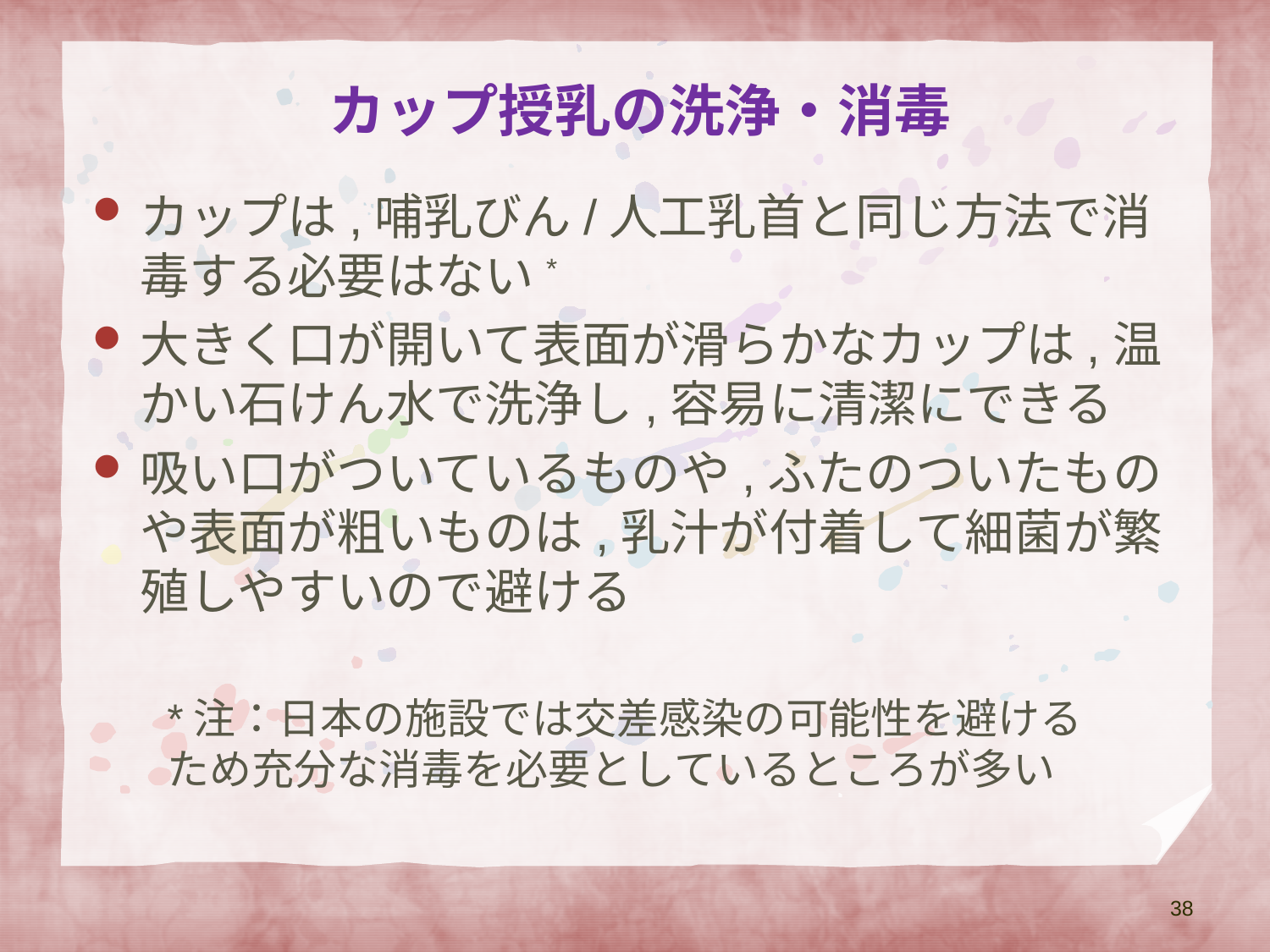

# カップ授乳の洗浄・消毒
カップは,哺乳びん/人工乳首と同じ方法で消毒する必要はない*
大きく口が開いて表面が滑らかなカップは,温かい石けん水で洗浄し,容易に清潔にできる
吸い口がついているものや,ふたのついたものや表面が粗いものは,乳汁が付着して細菌が繁殖しやすいので避ける
*注：日本の施設では交差感染の可能性を避けるため充分な消毒を必要としているところが多い
38